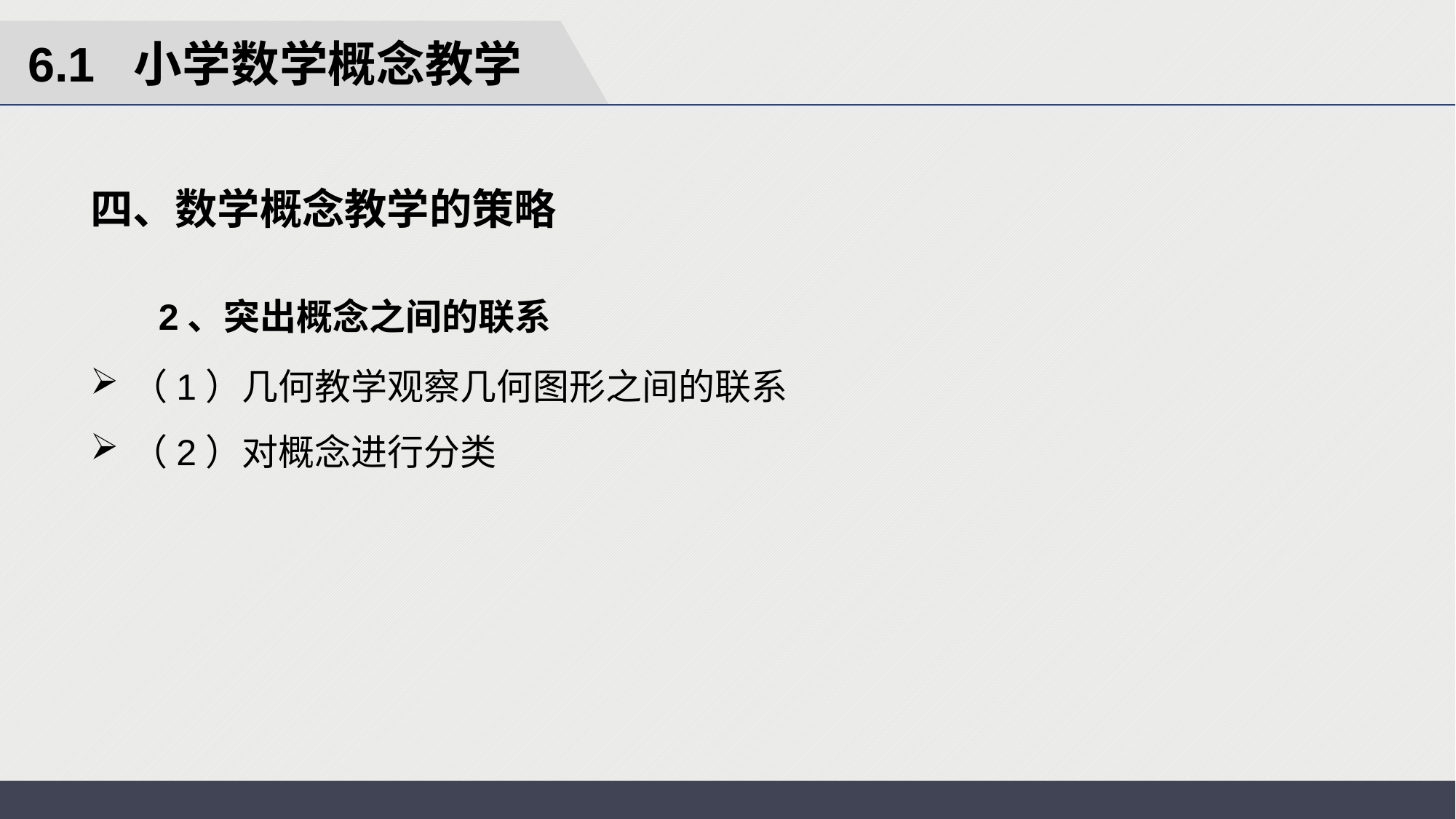

6.1  小学数学概念教学
四、数学概念教学的策略
     2、突出概念之间的联系
（1）几何教学观察几何图形之间的联系
（2）对概念进行分类